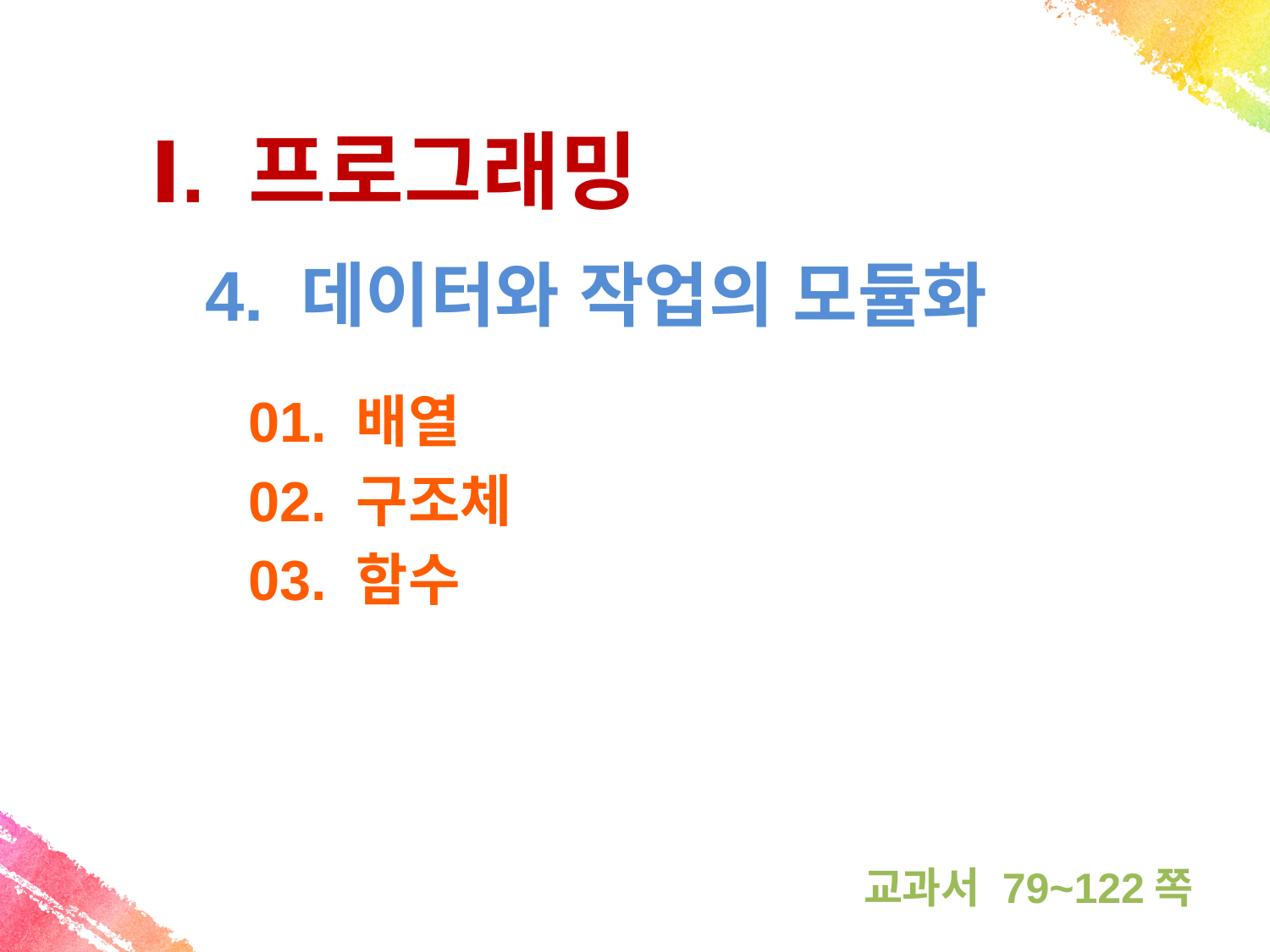

Ⅰ. 프로그래밍
4. 데이터와 작업의 모듈화
01. 배열
02. 구조체
03. 함수
교과서 79~122쪽